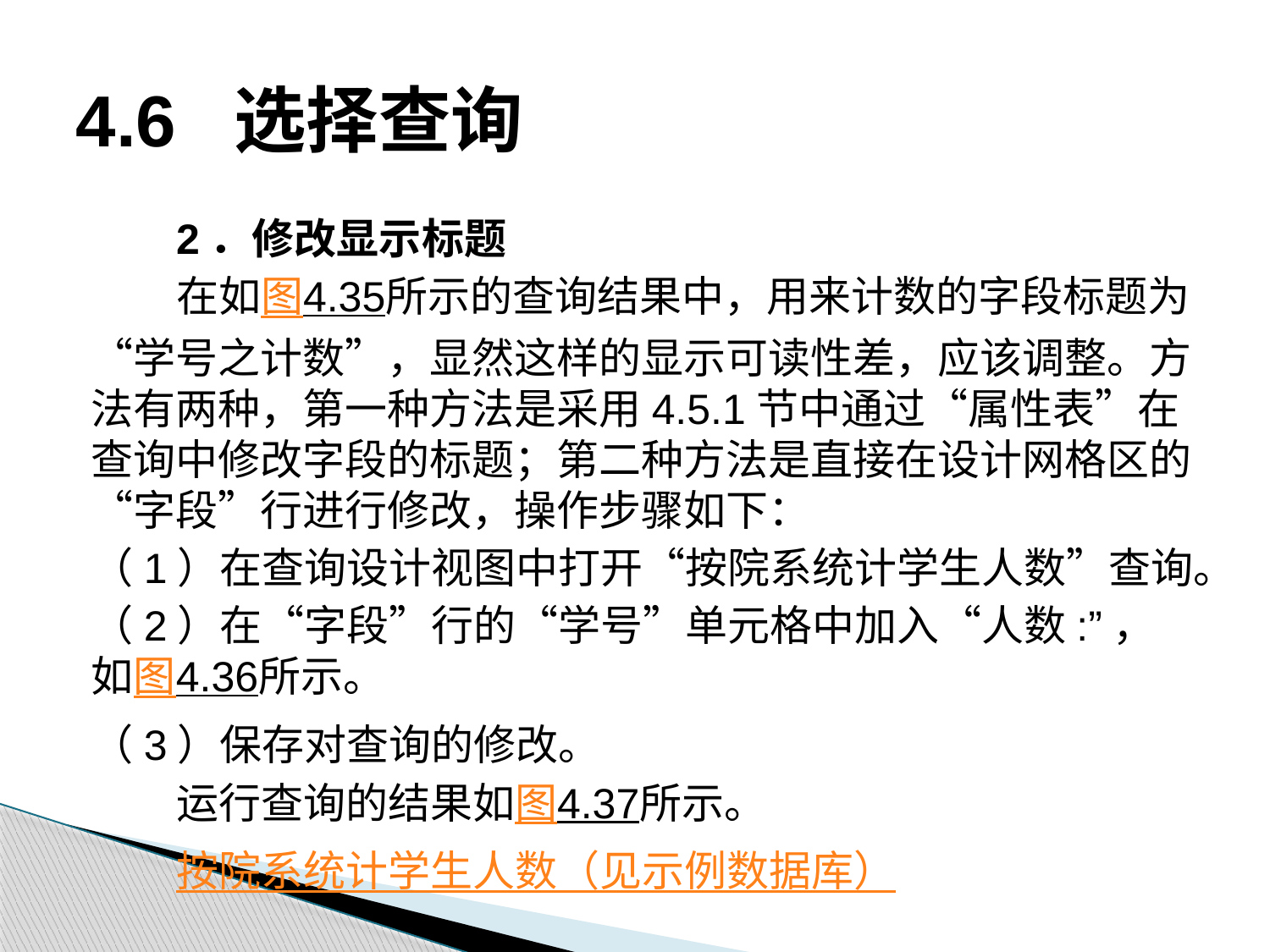

# 4.6  选择查询
2．修改显示标题
在如图4.35所示的查询结果中，用来计数的字段标题为“学号之计数”，显然这样的显示可读性差，应该调整。方法有两种，第一种方法是采用4.5.1节中通过“属性表”在查询中修改字段的标题；第二种方法是直接在设计网格区的“字段”行进行修改，操作步骤如下：
（1）在查询设计视图中打开“按院系统计学生人数”查询。
（2）在“字段”行的“学号”单元格中加入“人数:”，如图4.36所示。
（3）保存对查询的修改。
运行查询的结果如图4.37所示。
按院系统计学生人数（见示例数据库）